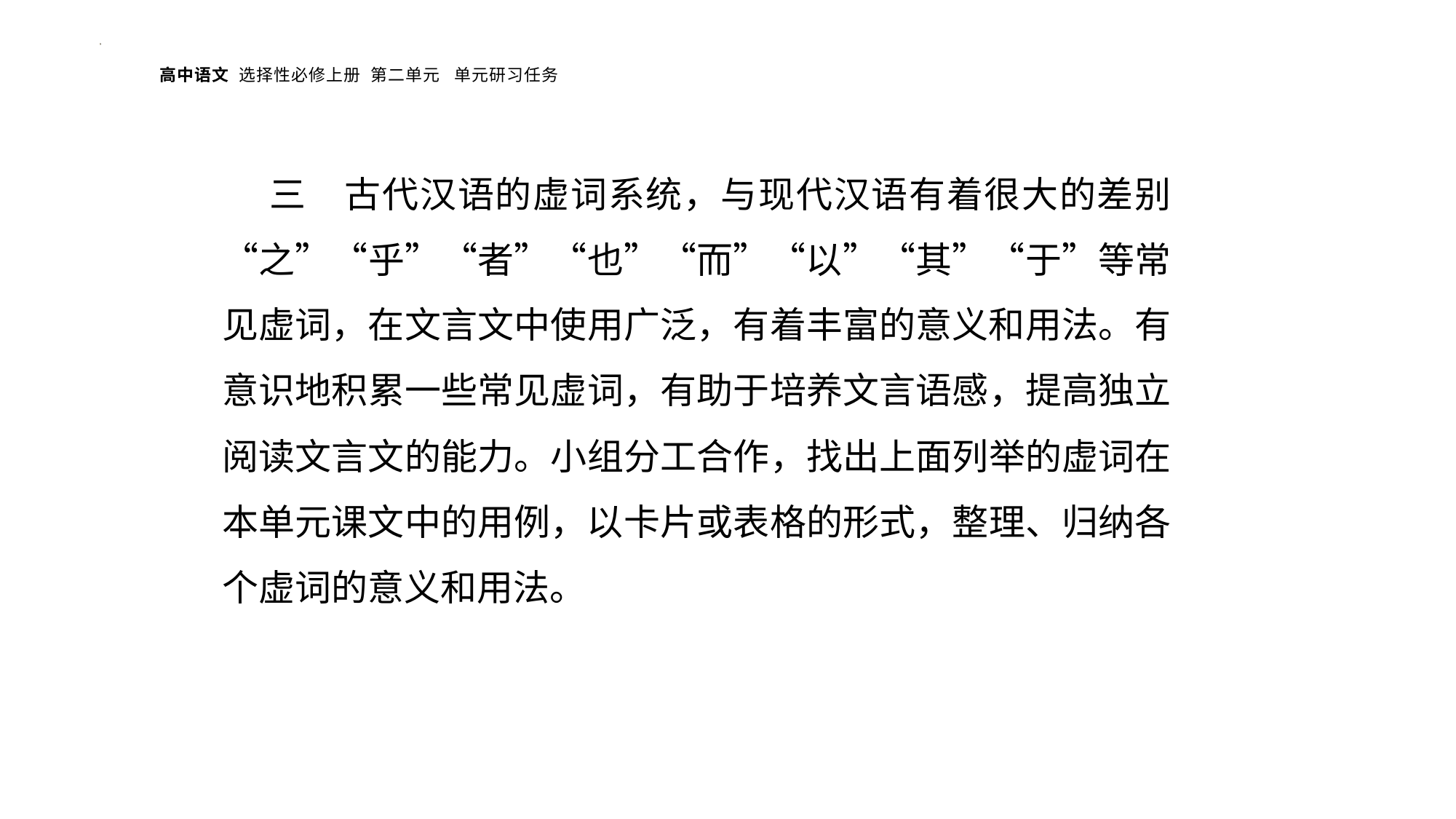

三　古代汉语的虚词系统，与现代汉语有着很大的差别“之”“乎”“者”“也”“而”“以”“其”“于”等常见虚词，在文言文中使用广泛，有着丰富的意义和用法。有意识地积累一些常见虚词，有助于培养文言语感，提高独立阅读文言文的能力。小组分工合作，找出上面列举的虚词在本单元课文中的用例，以卡片或表格的形式，整理、归纳各个虚词的意义和用法。